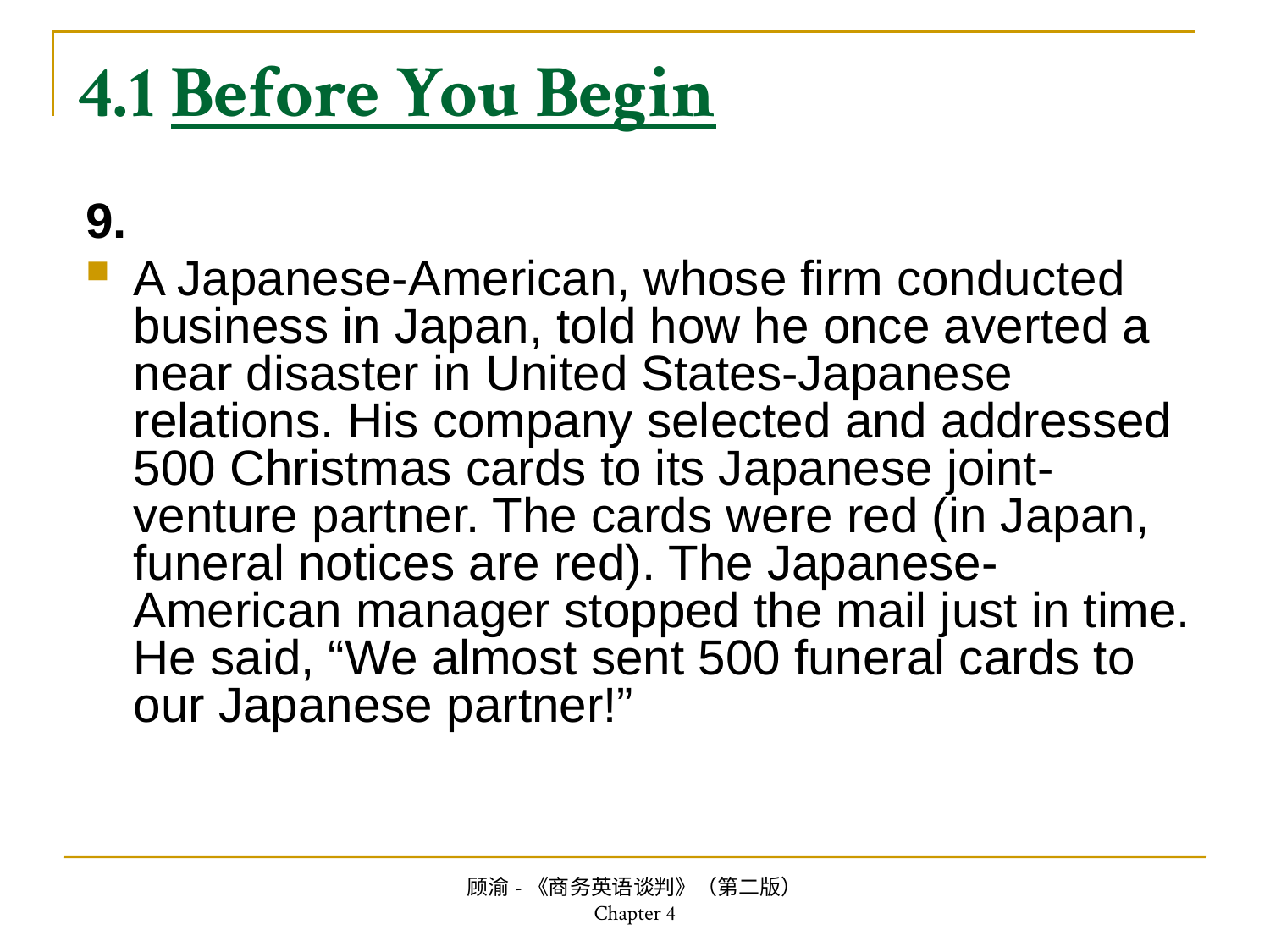

# 4.1 Before You Begin
9.
A Japanese-American, whose firm conducted business in Japan, told how he once averted a near disaster in United States-Japanese relations. His company selected and addressed 500 Christmas cards to its Japanese joint-venture partner. The cards were red (in Japan, funeral notices are red). The Japanese-American manager stopped the mail just in time. He said, “We almost sent 500 funeral cards to our Japanese partner!”

12
顾渝-《商务英语谈判》（第二版） Chapter 4